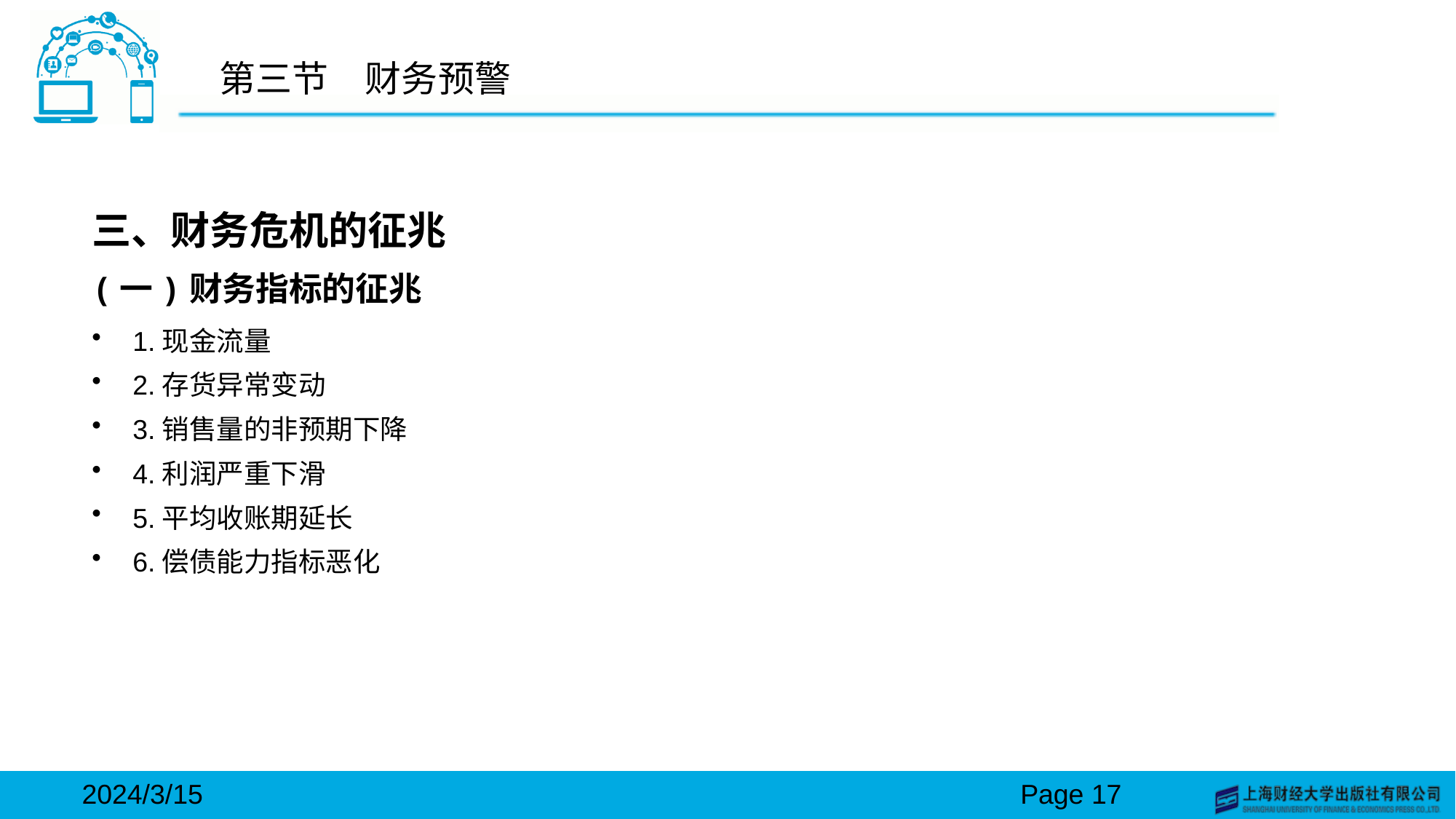

# 第三节　财务预警
三、财务危机的征兆
(一)财务指标的征兆
1.现金流量
2.存货异常变动
3.销售量的非预期下降
4.利润严重下滑
5.平均收账期延长
6.偿债能力指标恶化

2024/3/15
Page 17